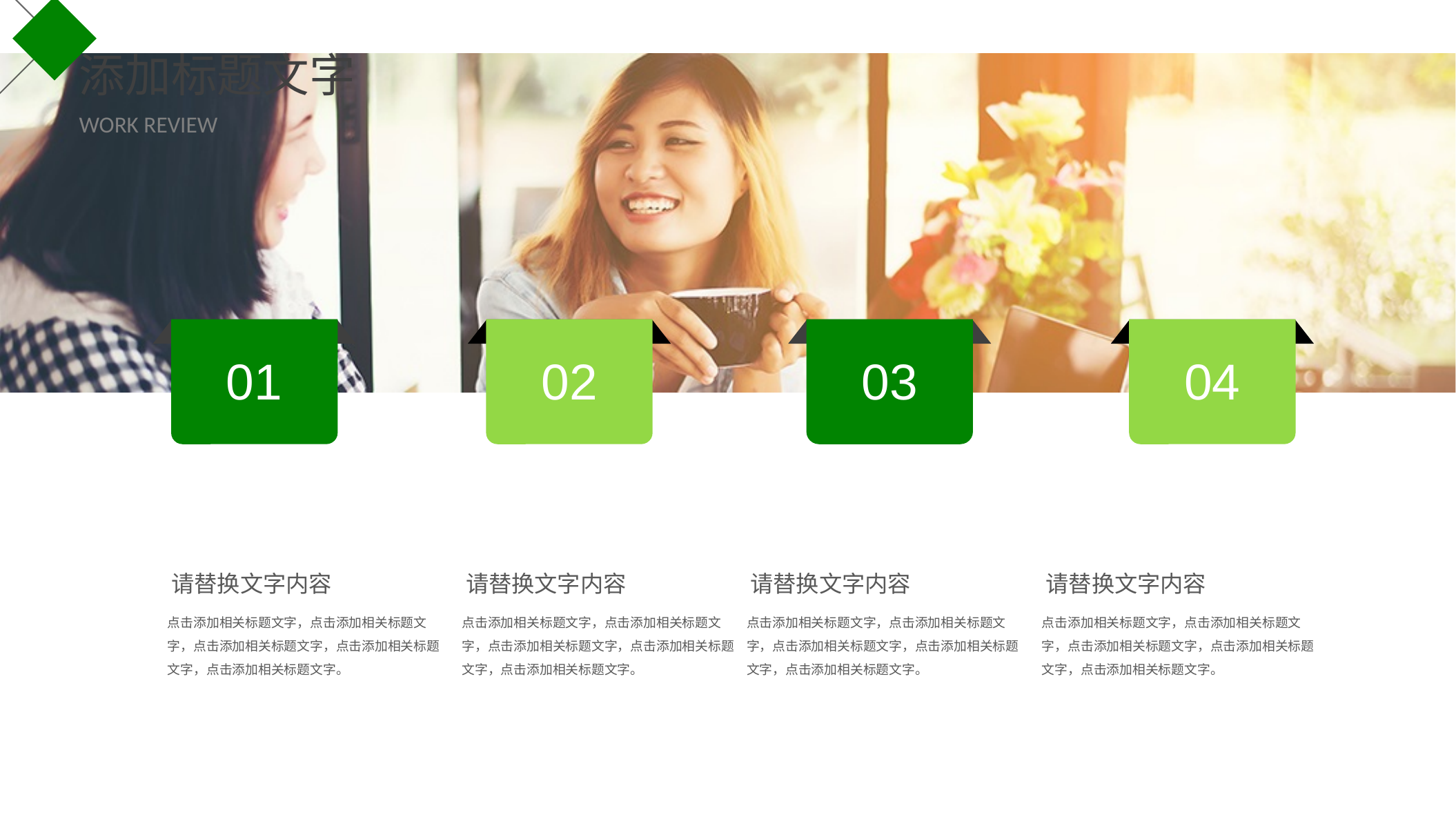

添加标题文字
WORK REVIEW

01

02

03

04
请替换文字内容
请替换文字内容
请替换文字内容
请替换文字内容
点击添加相关标题文字，点击添加相关标题文字，点击添加相关标题文字，点击添加相关标题文字，点击添加相关标题文字。
点击添加相关标题文字，点击添加相关标题文字，点击添加相关标题文字，点击添加相关标题文字，点击添加相关标题文字。
点击添加相关标题文字，点击添加相关标题文字，点击添加相关标题文字，点击添加相关标题文字，点击添加相关标题文字。
点击添加相关标题文字，点击添加相关标题文字，点击添加相关标题文字，点击添加相关标题文字，点击添加相关标题文字。